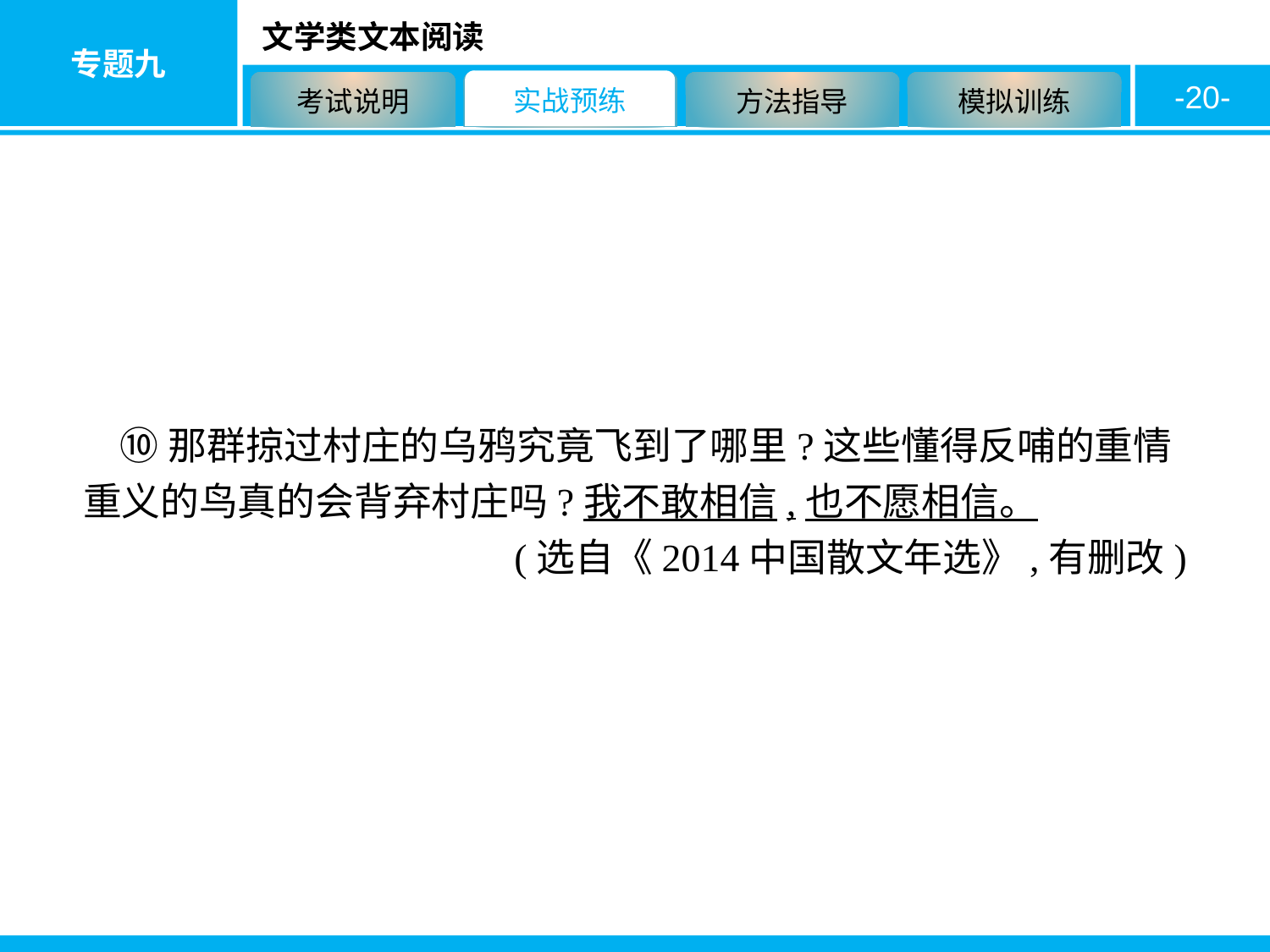

-20-
⑩那群掠过村庄的乌鸦究竟飞到了哪里?这些懂得反哺的重情重义的鸟真的会背弃村庄吗?我不敢相信,也不愿相信。
(选自《2014中国散文年选》,有删改)